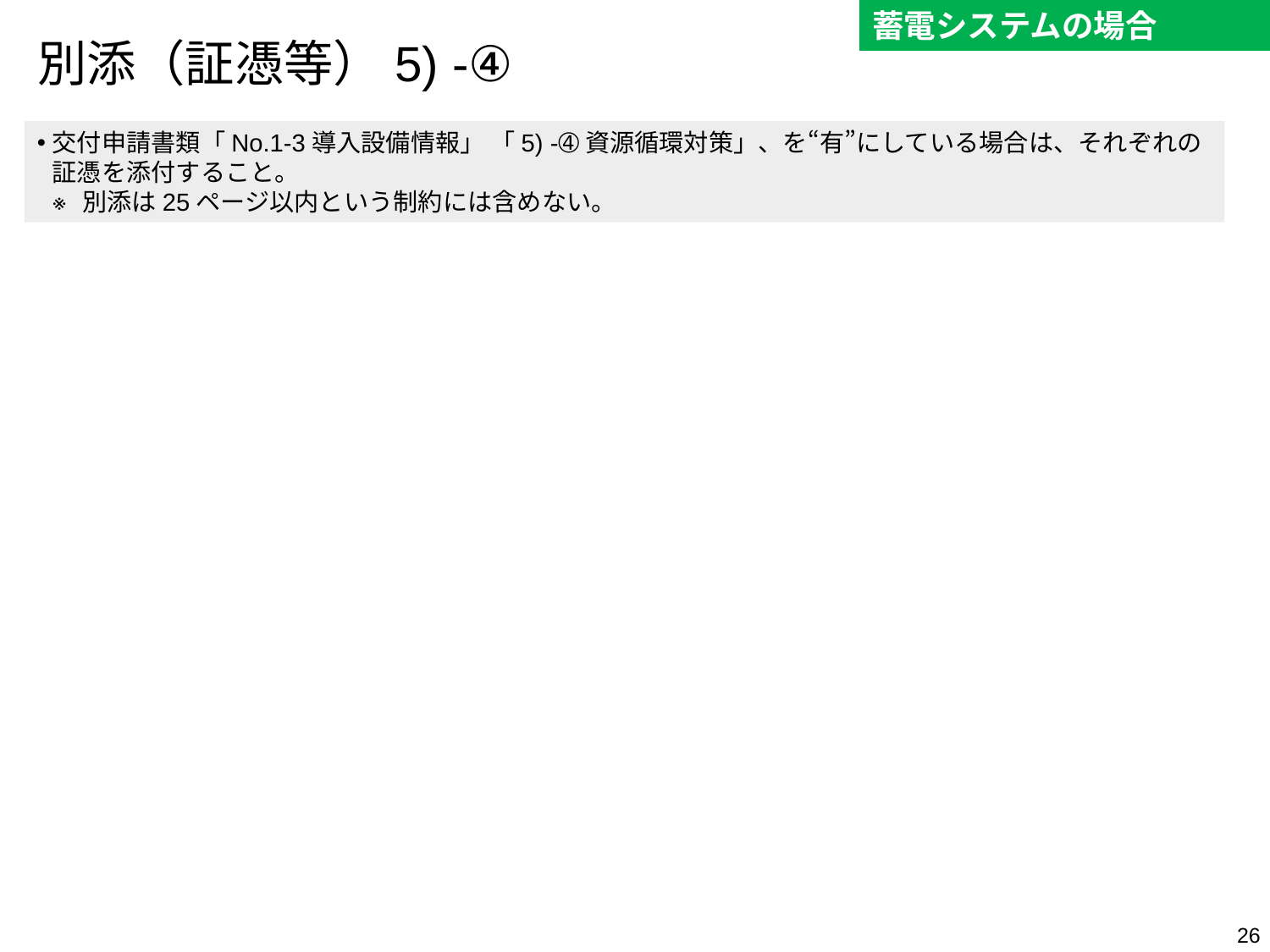

蓄電システムの場合
# 別添（証憑等）5) -④
交付申請書類「No.1-3導入設備情報」 「5) -➃資源循環対策」、を“有”にしている場合は、それぞれの証憑を添付すること。
別添は25ページ以内という制約には含めない。